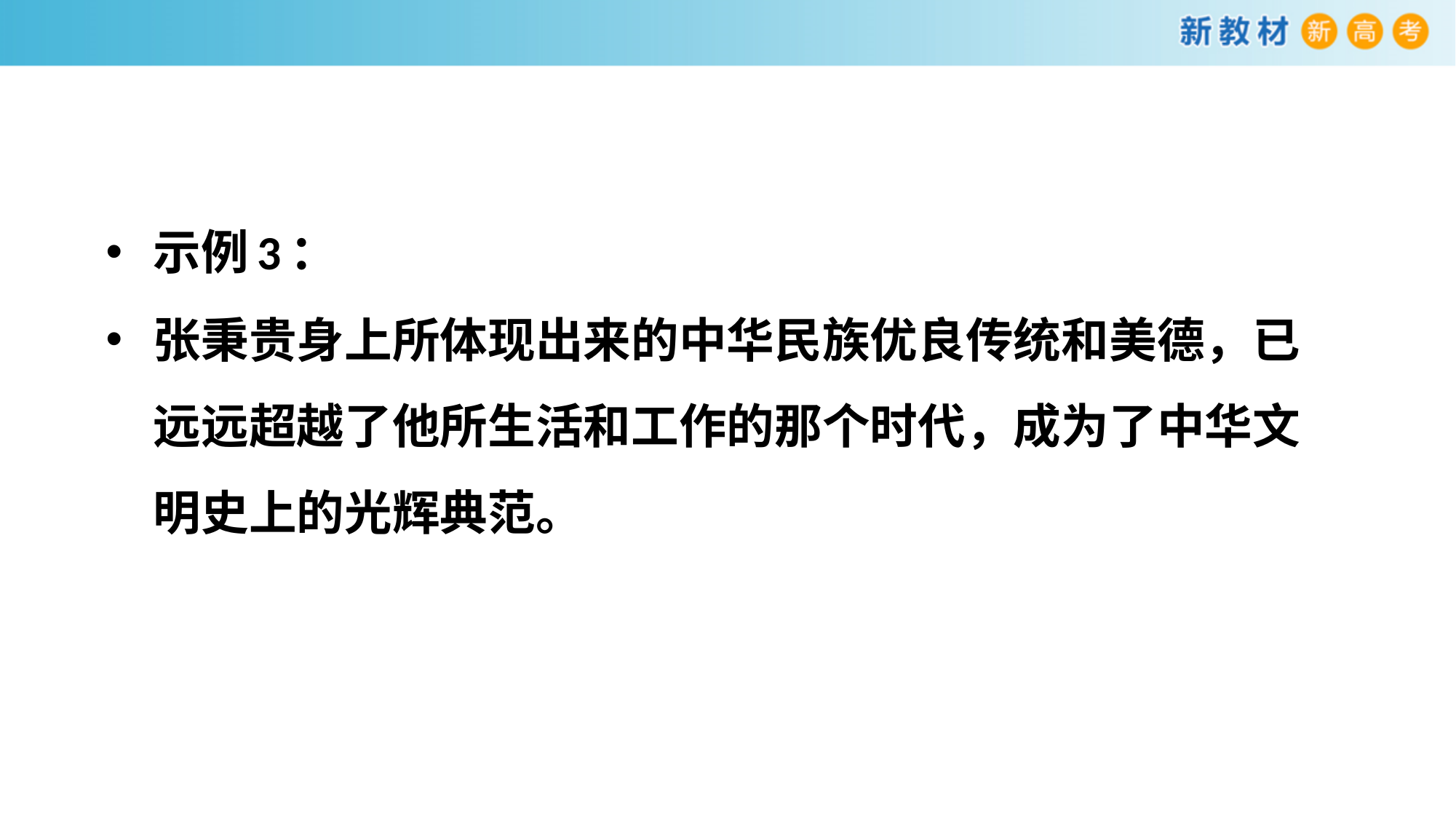

示例3：
张秉贵身上所体现出来的中华民族优良传统和美德，已远远超越了他所生活和工作的那个时代，成为了中华文明史上的光辉典范。